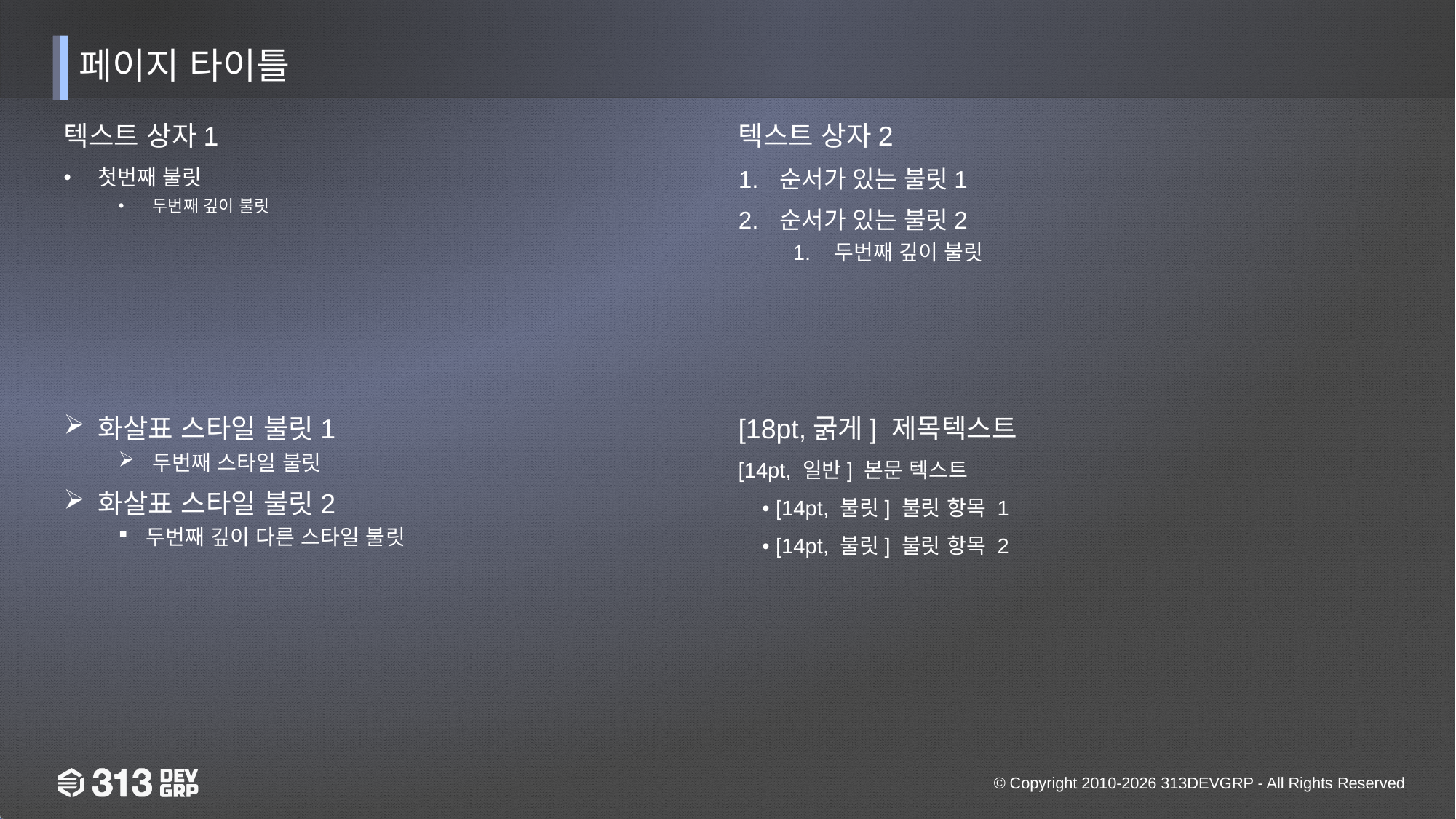

페이지 타이틀
텍스트 상자1
첫번째 불릿
두번째 깊이 불릿
텍스트 상자2
순서가 있는 불릿1
순서가 있는 불릿2
두번째 깊이 불릿
[18pt,굵게] 제목텍스트
[14pt, 일반] 본문 텍스트
    • [14pt, 불릿] 불릿 항목 1
    • [14pt, 불릿] 불릿 항목 2
화살표 스타일 불릿1
두번째 스타일 불릿
화살표 스타일 불릿2
두번째 깊이 다른 스타일 불릿